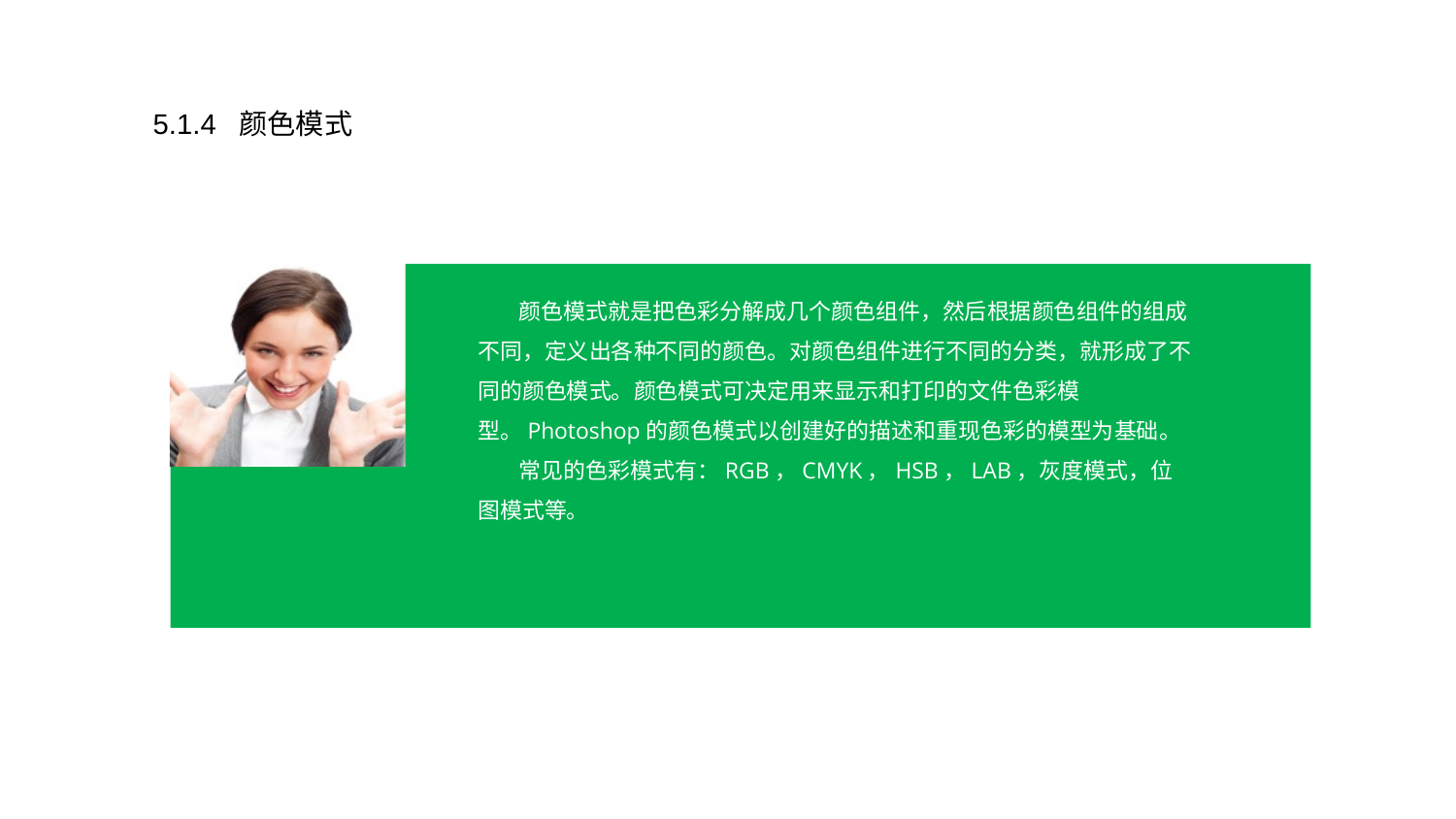

5.1.4  颜色模式

       颜色模式就是把色彩分解成几个颜色组件，然后根据颜色组件的组成不同，定义出各种不同的颜色。对颜色组件进行不同的分类，就形成了不同的颜色模式。颜色模式可决定用来显示和打印的文件色彩模型。Photoshop的颜色模式以创建好的描述和重现色彩的模型为基础。
       常见的色彩模式有：RGB，CMYK，HSB，LAB，灰度模式，位图模式等。